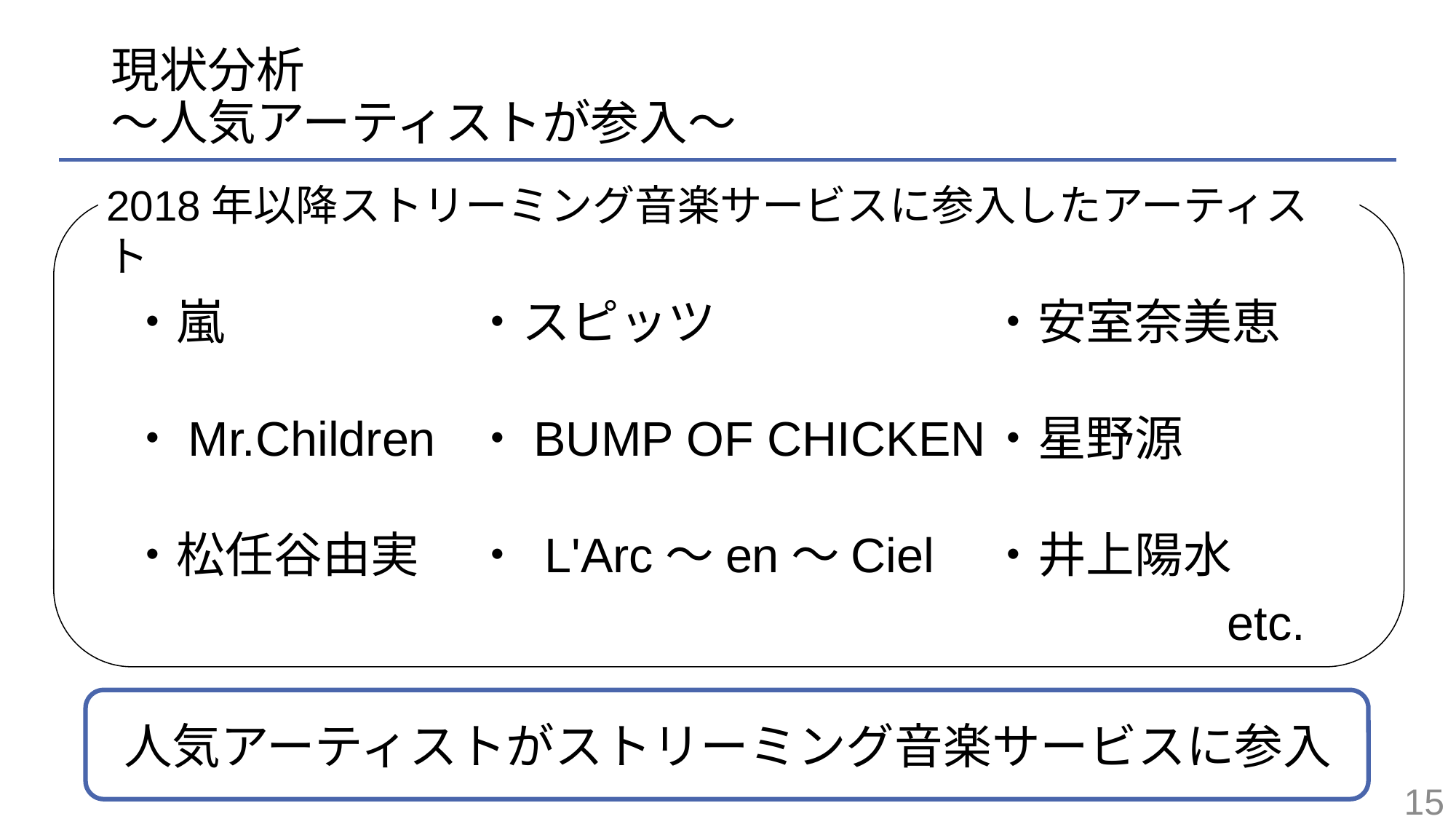

# 現状分析 〜人気アーティストが参入〜

2018年以降ストリーミング音楽サービスに参入したアーティスト

・嵐

・Mr.Children

・松任谷由実
・スピッツ

・BUMP OF CHICKEN

・ L'Arc〜en〜Ciel
・安室奈美恵

・星野源

・井上陽水
etc.

人気アーティストがストリーミング音楽サービスに参入
15